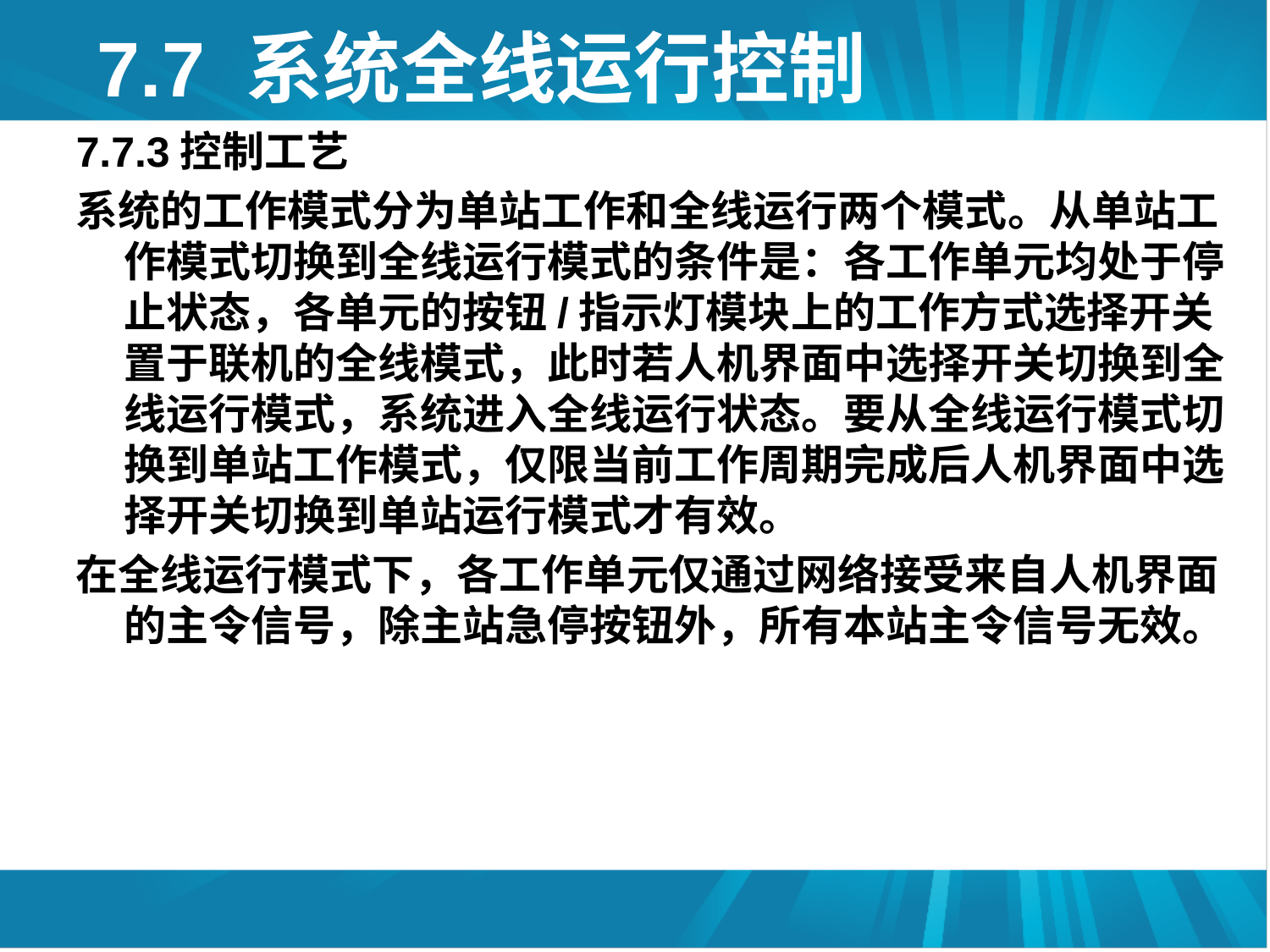

# 7.7 系统全线运行控制
7.7.3控制工艺
系统的工作模式分为单站工作和全线运行两个模式。从单站工作模式切换到全线运行模式的条件是：各工作单元均处于停止状态，各单元的按钮/指示灯模块上的工作方式选择开关置于联机的全线模式，此时若人机界面中选择开关切换到全线运行模式，系统进入全线运行状态。要从全线运行模式切换到单站工作模式，仅限当前工作周期完成后人机界面中选择开关切换到单站运行模式才有效。
在全线运行模式下，各工作单元仅通过网络接受来自人机界面的主令信号，除主站急停按钮外，所有本站主令信号无效。